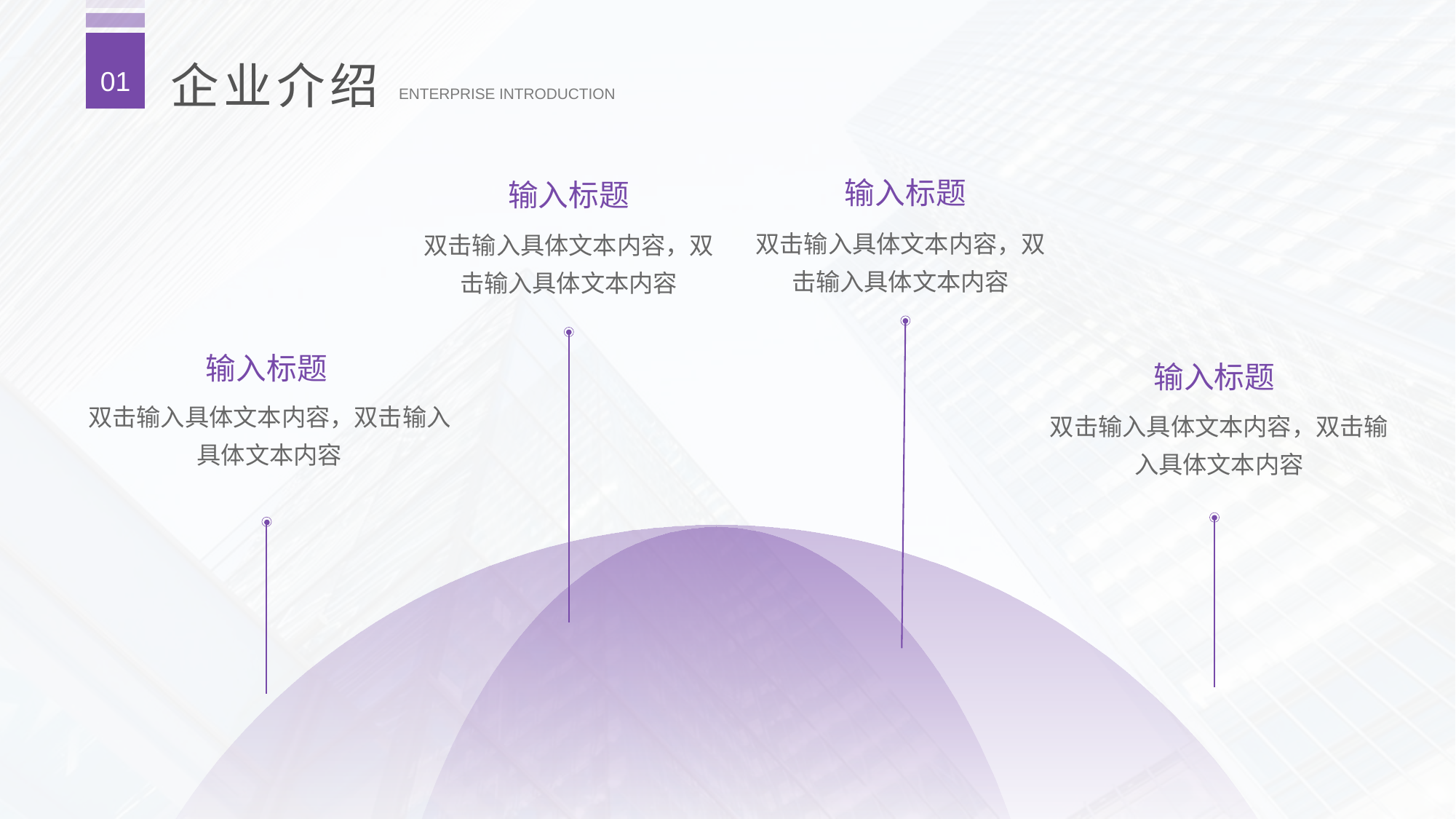

企业介绍
01
ENTERPRISE INTRODUCTION
输入标题
输入标题
双击输入具体文本内容，双击输入具体文本内容
双击输入具体文本内容，双击输入具体文本内容

输入标题
输入标题
双击输入具体文本内容，双击输入具体文本内容
双击输入具体文本内容，双击输入具体文本内容